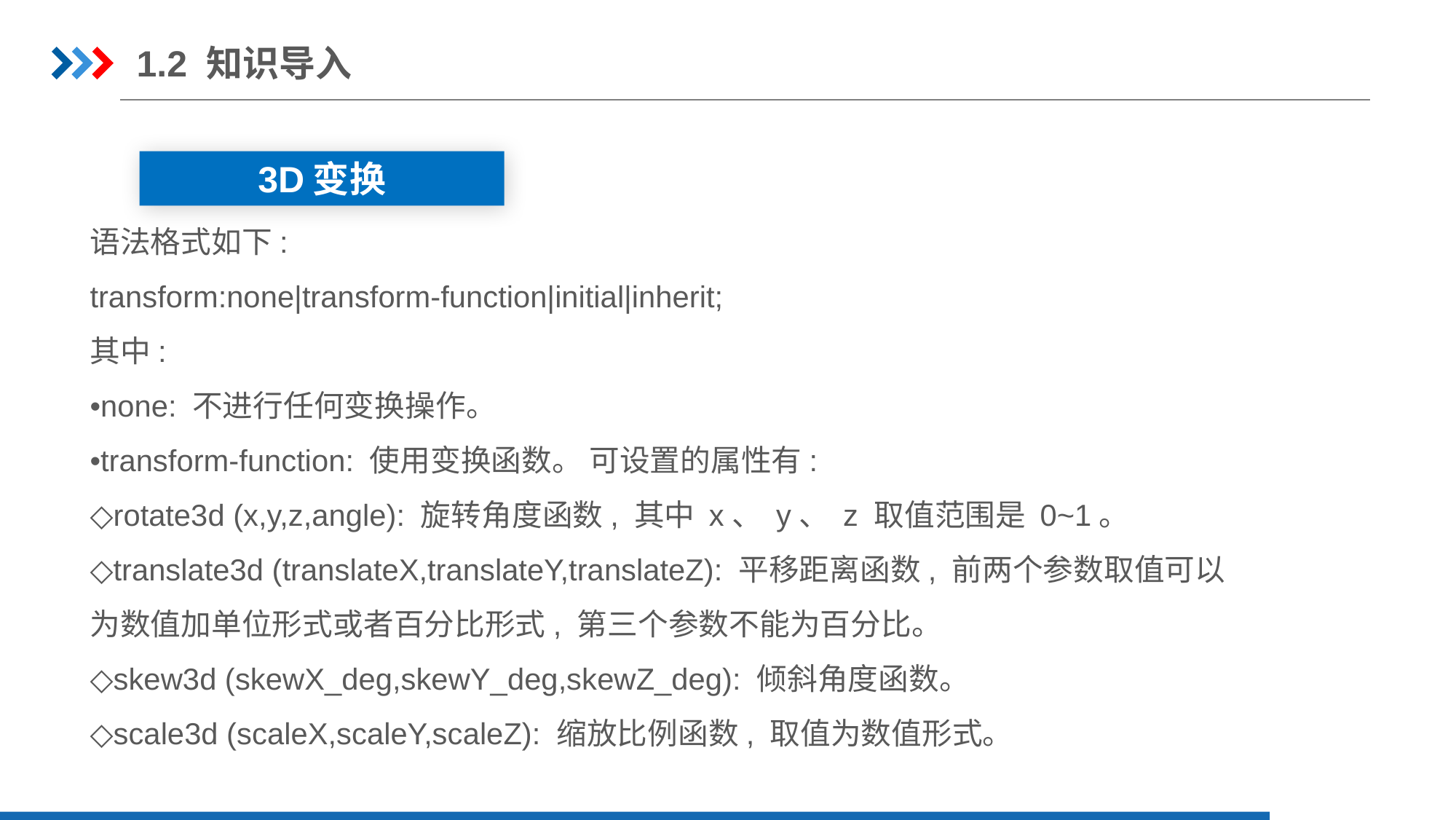

1.2 知识导入
3D变换
语法格式如下:
transform:none|transform-function|initial|inherit;
其中:
•none: 不进行任何变换操作。
•transform-function: 使用变换函数。 可设置的属性有:
◇rotate3d (x,y,z,angle): 旋转角度函数, 其中 x、 y、 z 取值范围是 0~1。
◇translate3d (translateX,translateY,translateZ): 平移距离函数, 前两个参数取值可以
为数值加单位形式或者百分比形式, 第三个参数不能为百分比。
◇skew3d (skewX_deg,skewY_deg,skewZ_deg): 倾斜角度函数。
◇scale3d (scaleX,scaleY,scaleZ): 缩放比例函数, 取值为数值形式。